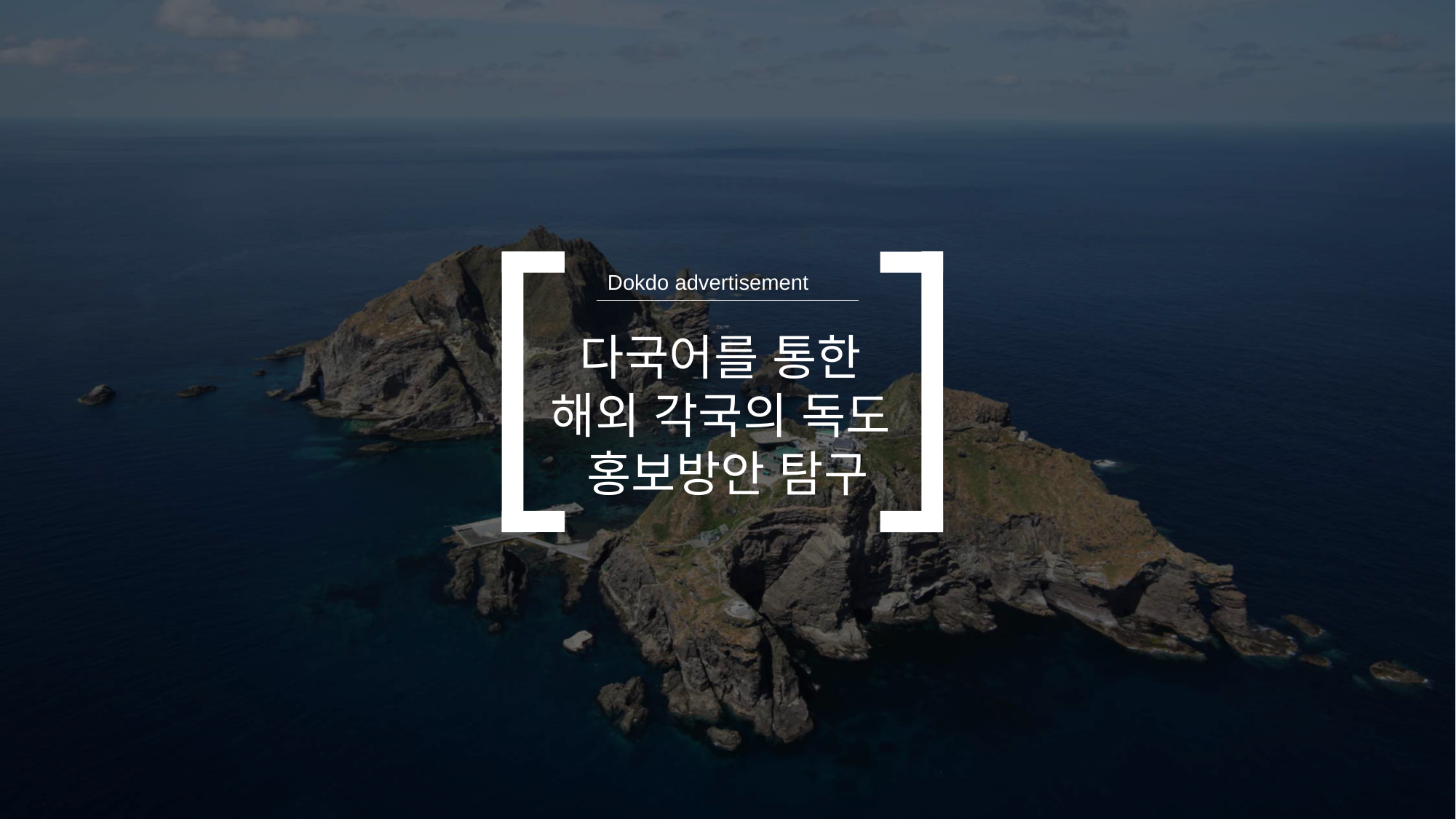

Dokdo advertisement
다국어를 통한
해외 각국의 독도
홍보방안 탐구